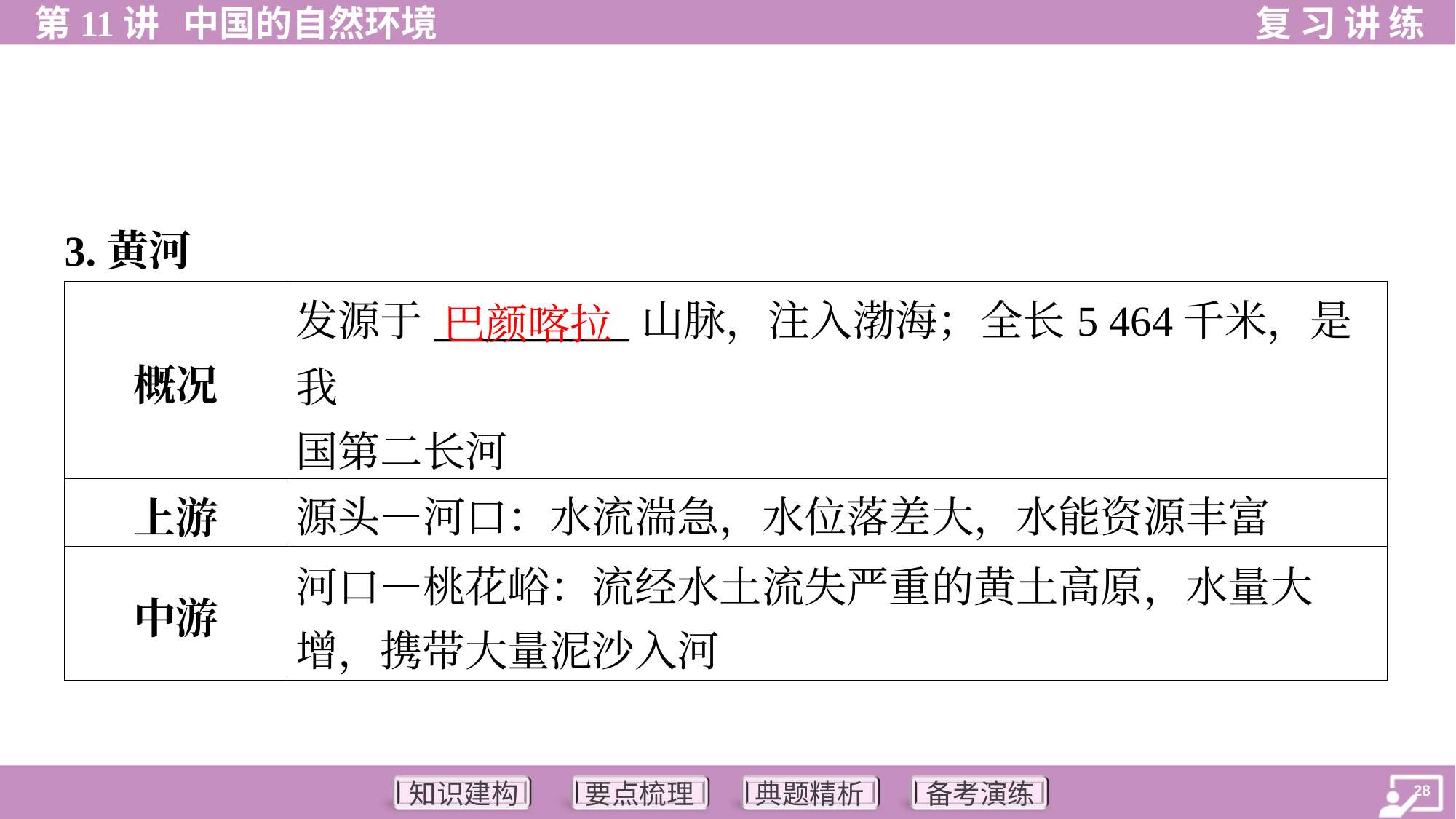

3.黄河
| 概况 | 发源于\_\_\_\_\_\_\_\_\_\_山脉，注入渤海；全长5 464千米，是我 国第二长河 |
| --- | --- |
| 上游 | 源头—河口：水流湍急，水位落差大，水能资源丰富 |
| 中游 | 河口—桃花峪：流经水土流失严重的黄土高原，水量大 增，携带大量泥沙入河 |
巴颜喀拉